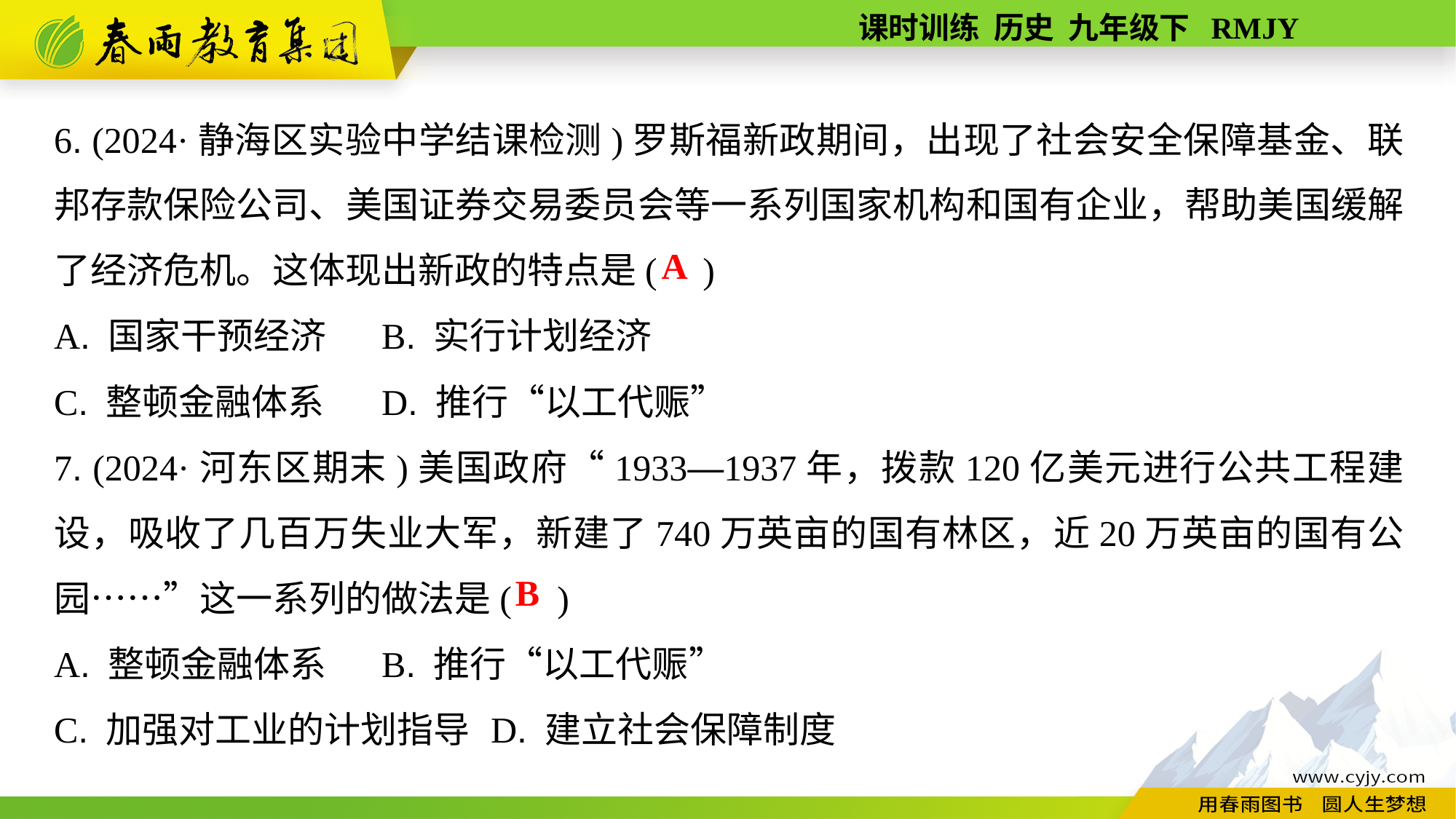

6. (2024·静海区实验中学结课检测)罗斯福新政期间，出现了社会安全保障基金、联邦存款保险公司、美国证券交易委员会等一系列国家机构和国有企业，帮助美国缓解了经济危机。这体现出新政的特点是(     )
A. 国家干预经济	B. 实行计划经济
C. 整顿金融体系	D. 推行“以工代赈”
7. (2024·河东区期末)美国政府“1933—1937年，拨款120亿美元进行公共工程建设，吸收了几百万失业大军，新建了740万英亩的国有林区，近20万英亩的国有公园……”这一系列的做法是(     )
A. 整顿金融体系	B. 推行“以工代赈”
C. 加强对工业的计划指导	D. 建立社会保障制度
A
B